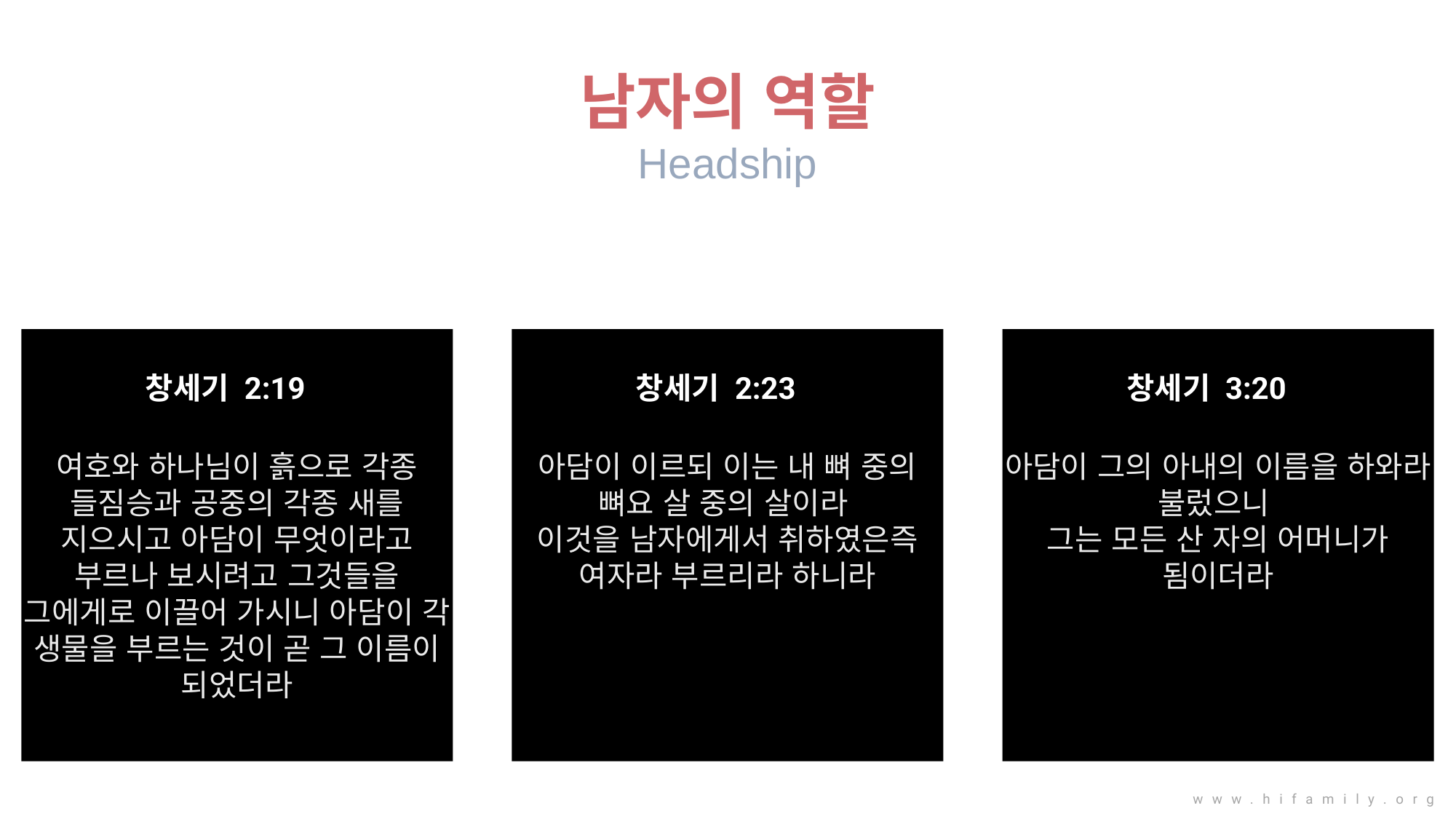

남자의 역할
Headship

창세기 2:19
창세기 2:23
창세기 3:20
여호와 하나님이 흙으로 각종 들짐승과 공중의 각종 새를 지으시고 아담이 무엇이라고 부르나 보시려고 그것들을 그에게로 이끌어 가시니 아담이 각 생물을 부르는 것이 곧 그 이름이 되었더라
아담이 이르되 이는 내 뼈 중의 뼈요 살 중의 살이라
이것을 남자에게서 취하였은즉 여자라 부르리라 하니라
아담이 그의 아내의 이름을 하와라 불렀으니
그는 모든 산 자의 어머니가 됨이더라
www.hifamily.org